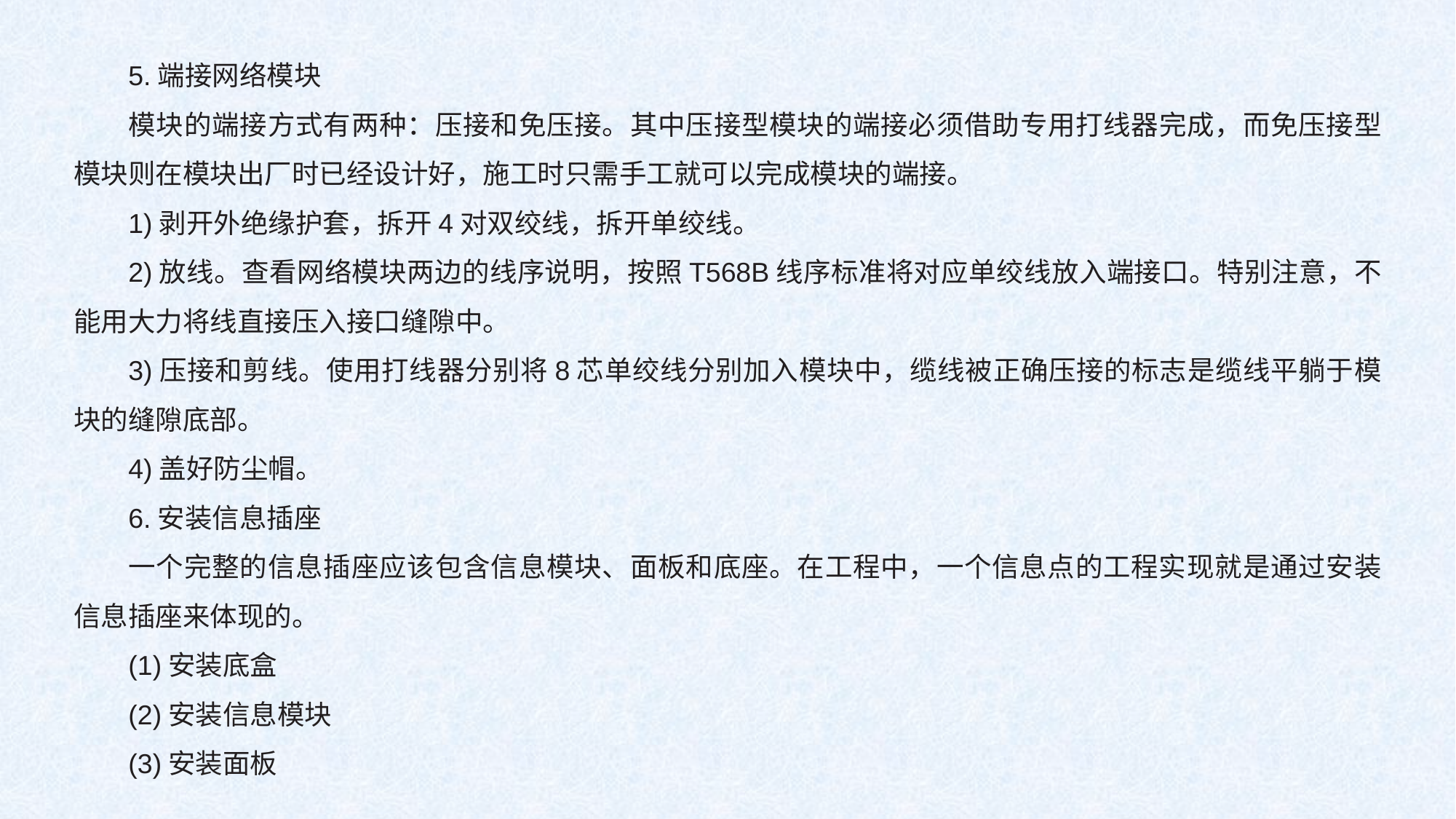

5.端接网络模块
模块的端接方式有两种：压接和免压接。其中压接型模块的端接必须借助专用打线器完成，而免压接型模块则在模块出厂时已经设计好，施工时只需手工就可以完成模块的端接。
1)剥开外绝缘护套，拆开4对双绞线，拆开单绞线。
2)放线。查看网络模块两边的线序说明，按照T568B线序标准将对应单绞线放入端接口。特别注意，不能用大力将线直接压入接口缝隙中。
3)压接和剪线。使用打线器分别将8芯单绞线分别加入模块中，缆线被正确压接的标志是缆线平躺于模块的缝隙底部。
4)盖好防尘帽。
6.安装信息插座
一个完整的信息插座应该包含信息模块、面板和底座。在工程中，一个信息点的工程实现就是通过安装信息插座来体现的。
(1)安装底盒
(2)安装信息模块
(3)安装面板